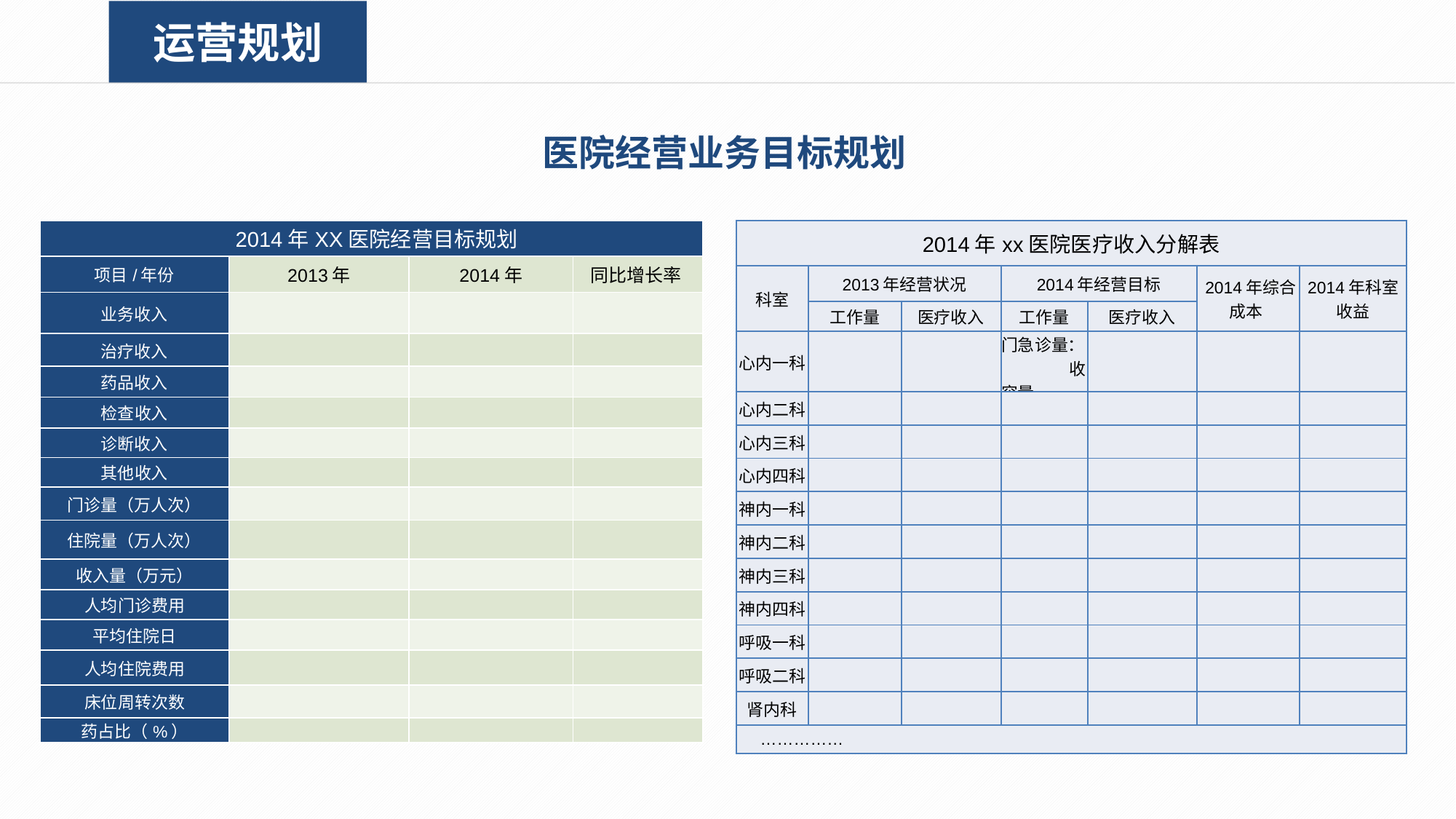

运营规划
医院经营业务目标规划
| 2014年XX医院经营目标规划 |  |  |  |
| --- | --- | --- | --- |
| 项目/年份 | 2013年 | 2014年 | 同比增长率 |
| 业务收入 |  |  |  |
| 治疗收入 |  |  |  |
| 药品收入 |  |  |  |
| 检查收入 |  |  |  |
| 诊断收入 |  |  |  |
| 其他收入 |  |  |  |
| 门诊量（万人次） |  |  |  |
| 住院量（万人次） |  |  |  |
| 收入量（万元） |  |  |  |
| 人均门诊费用 |  |  |  |
| 平均住院日 |  |  |  |
| 人均住院费用 |  |  |  |
| 床位周转次数 |  |  |  |
| 药占比（%） |  |  |  |
| 2014年xx医院医疗收入分解表 |  |  |  |  |  |  |
| --- | --- | --- | --- | --- | --- | --- |
| 科室 | 2013年经营状况 |  | 2014年经营目标 |  | 2014年综合成本 | 2014年科室收益 |
|  | 工作量 | 医疗收入 | 工作量 | 医疗收入 |  |  |
| 心内一科 |  |  | 门急诊量： 收容量 |  |  |  |
| 心内二科 |  |  |  |  |  |  |
| 心内三科 |  |  |  |  |  |  |
| 心内四科 |  |  |  |  |  |  |
| 神内一科 |  |  |  |  |  |  |
| 神内二科 |  |  |  |  |  |  |
| 神内三科 |  |  |  |  |  |  |
| 神内四科 |  |  |  |  |  |  |
| 呼吸一科 |  |  |  |  |  |  |
| 呼吸二科 |  |  |  |  |  |  |
| 肾内科 |  |  |  |  |  |  |
| …………… |  |  |  |  |  |  |